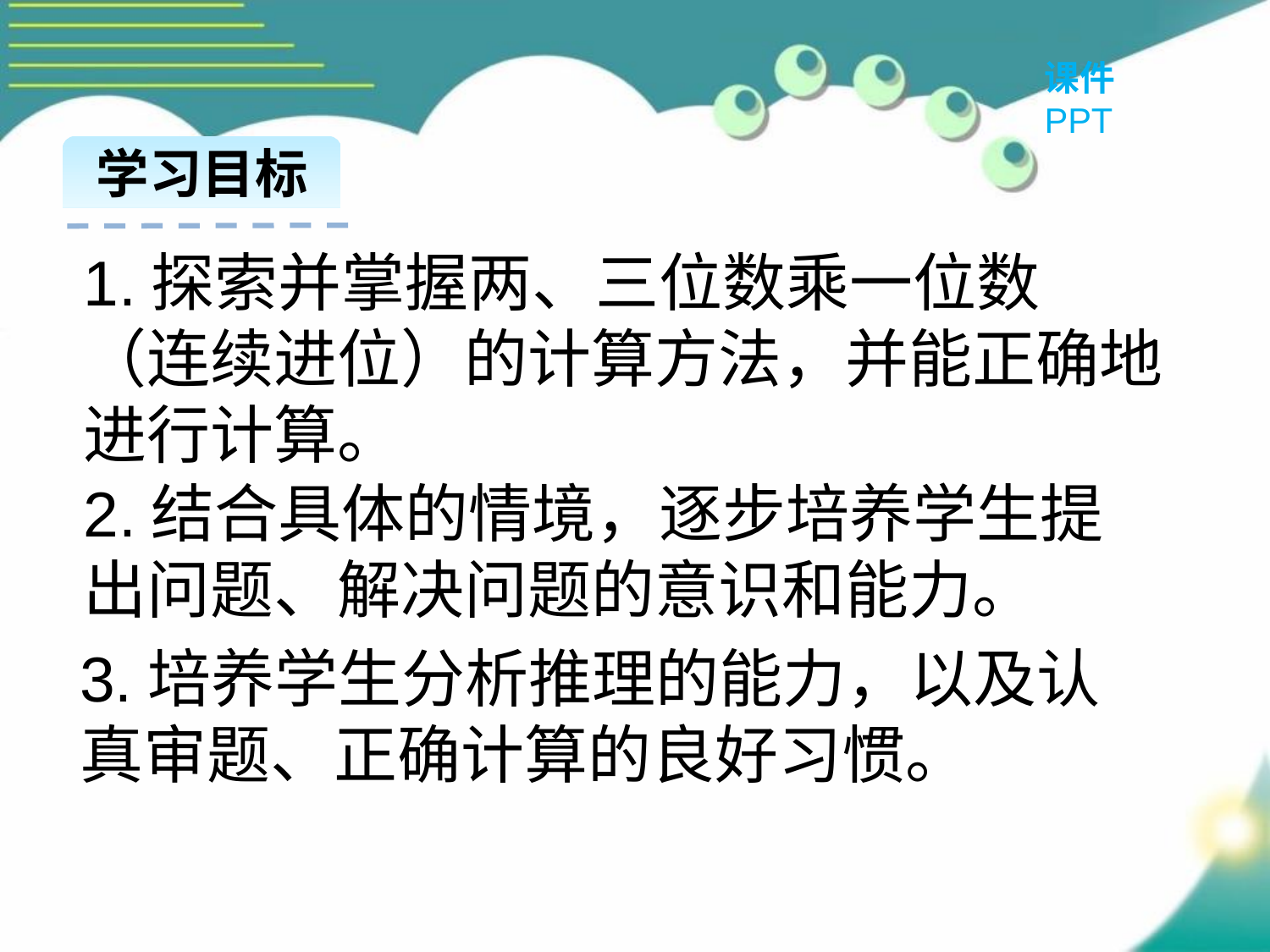

课件PPT
学习目标

1.探索并掌握两、三位数乘一位数（连续进位）的计算方法，并能正确地进行计算。
2.结合具体的情境，逐步培养学生提出问题、解决问题的意识和能力。
3.培养学生分析推理的能力，以及认真审题、正确计算的良好习惯。